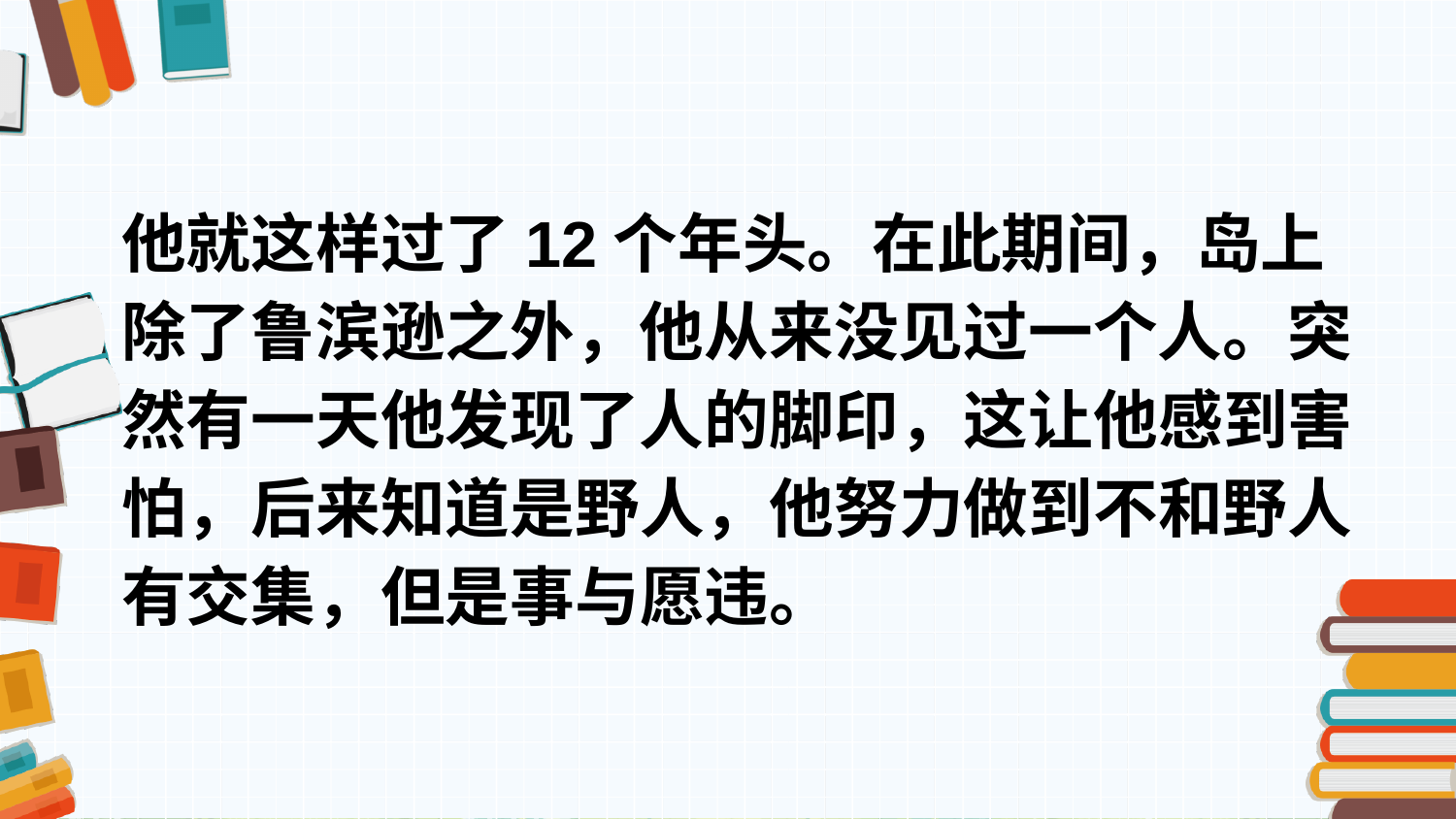

他就这样过了12个年头。在此期间，岛上除了鲁滨逊之外，他从来没见过一个人。突然有一天他发现了人的脚印，这让他感到害怕，后来知道是野人，他努力做到不和野人有交集，但是事与愿违。